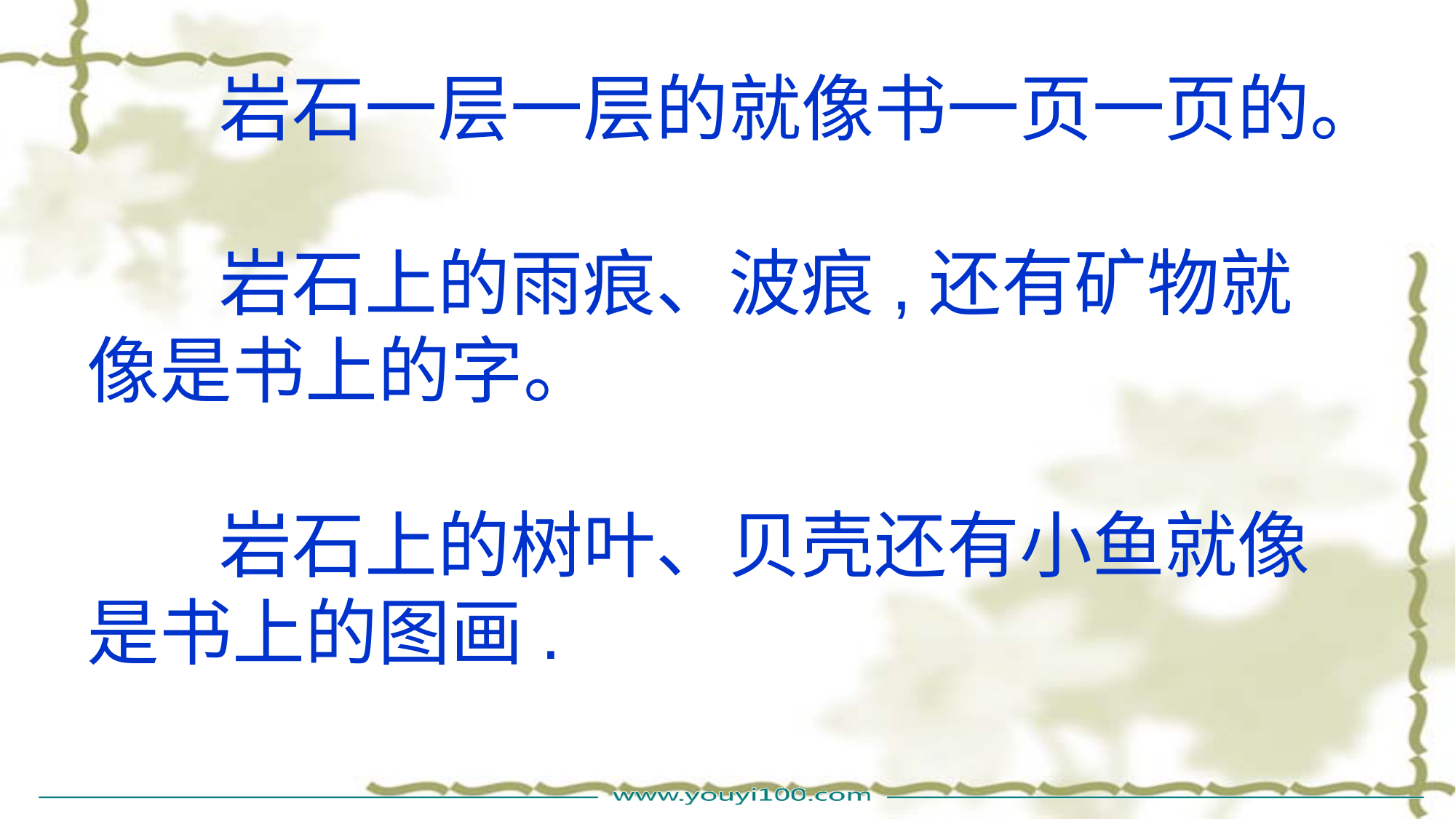

岩石一层一层的就像书一页一页的。

       岩石上的雨痕、波痕,还有矿物就像是书上的字。

       岩石上的树叶、贝壳还有小鱼就像是书上的图画.